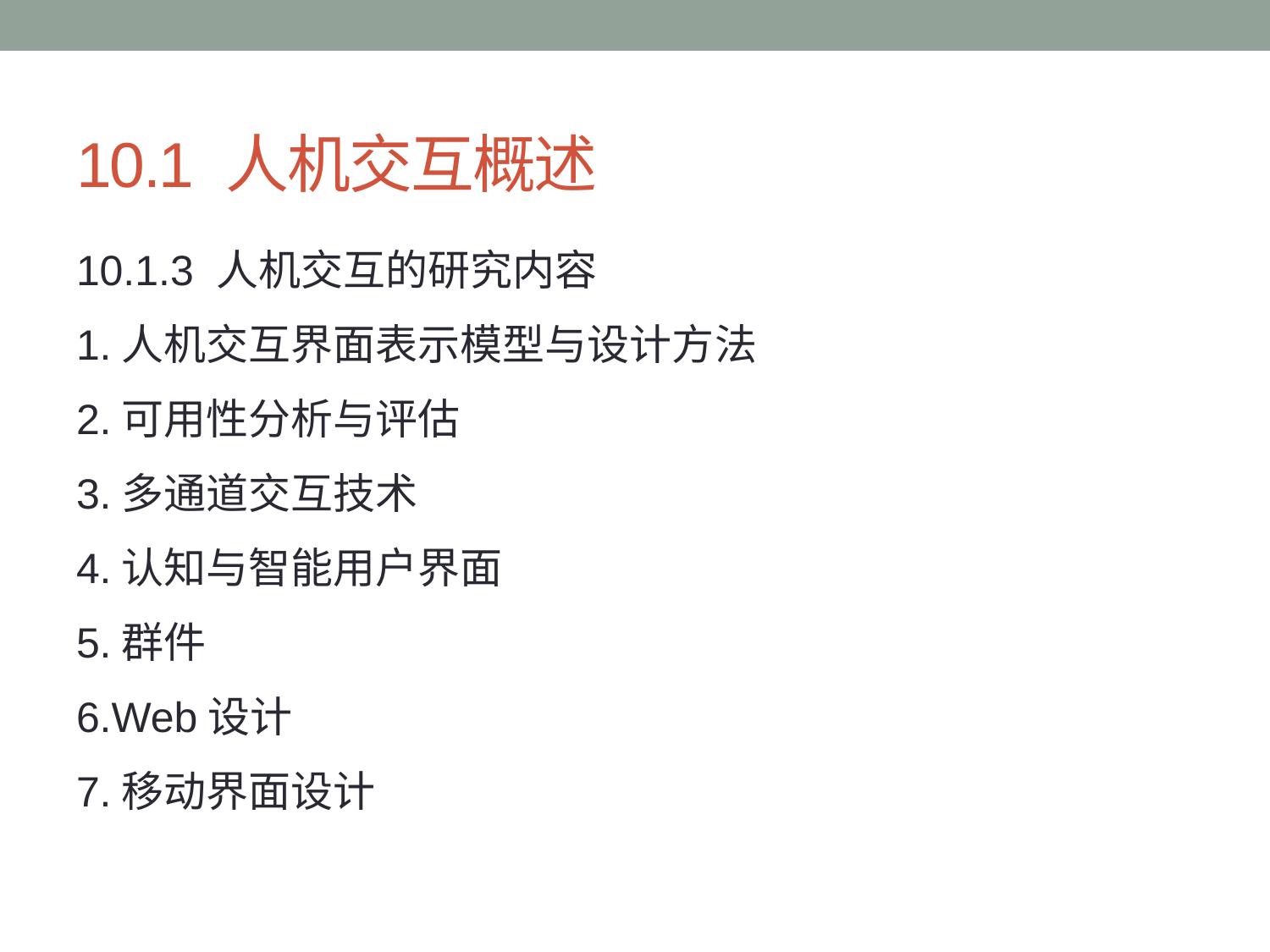

# 10.1 人机交互概述
10.1.3 人机交互的研究内容
1.人机交互界面表示模型与设计方法
2.可用性分析与评估
3.多通道交互技术
4.认知与智能用户界面
5.群件
6.Web设计
7.移动界面设计